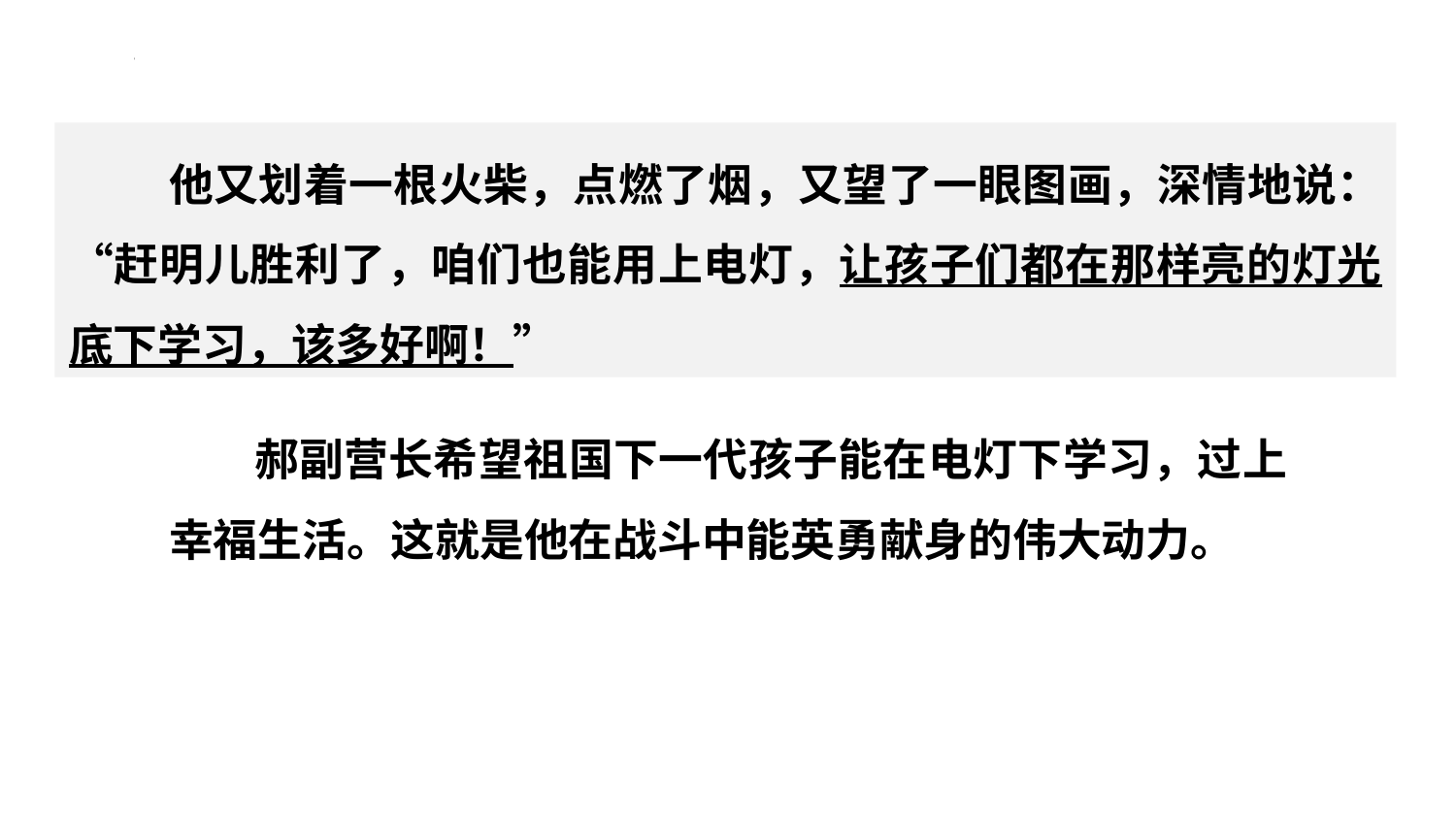

品读释疑
他又划着一根火柴，点燃了烟，又望了一眼图画，深情地说：“赶明儿胜利了，咱们也能用上电灯，让孩子们都在那样亮的灯光底下学习，该多好啊！”
郝副营长希望祖国下一代孩子能在电灯下学习，过上幸福生活。这就是他在战斗中能英勇献身的伟大动力。